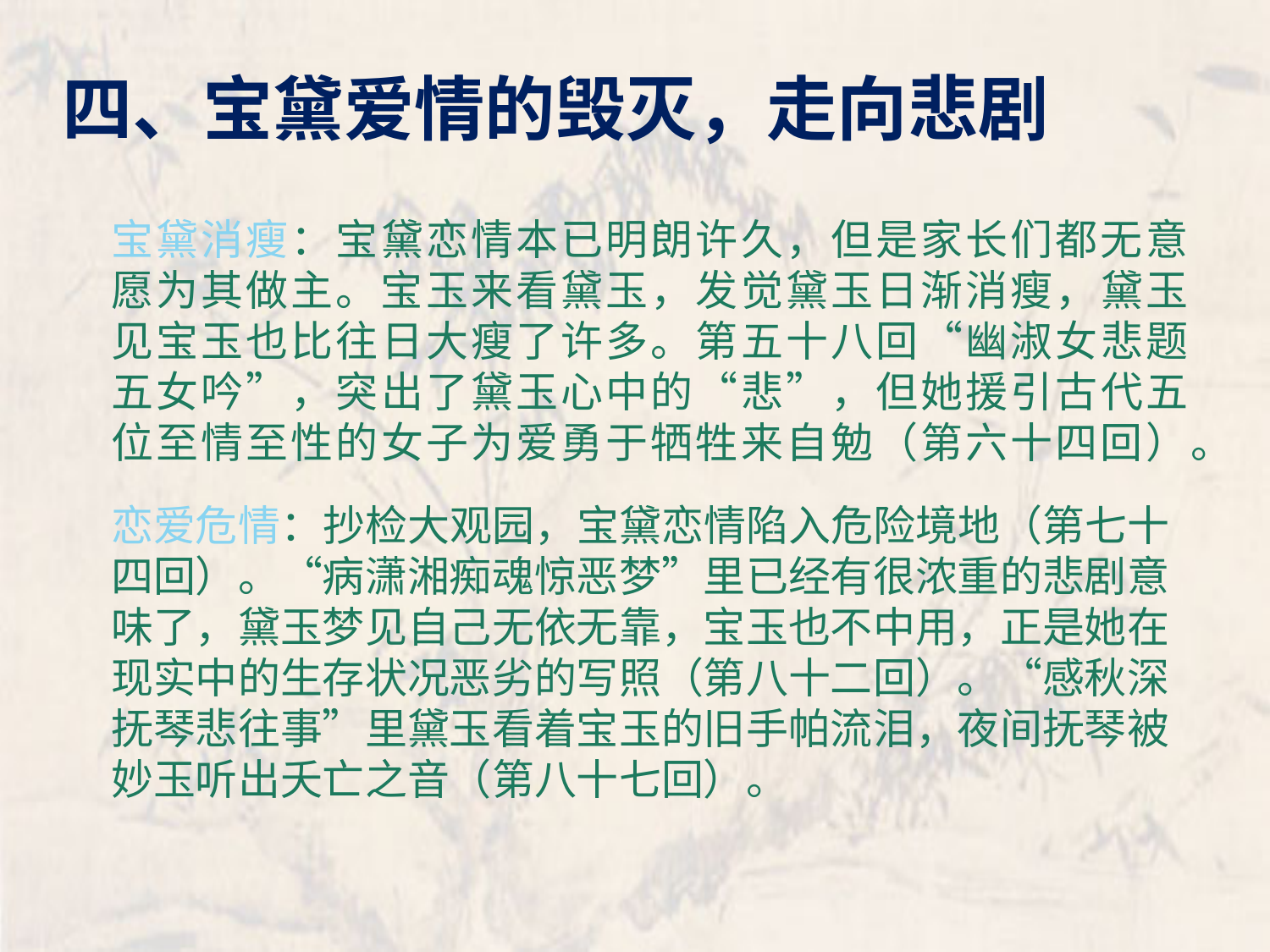

四、宝黛爱情的毁灭，走向悲剧
宝黛消瘦：宝黛恋情本已明朗许久，但是家长们都无意愿为其做主。宝玉来看黛玉，发觉黛玉日渐消瘦，黛玉见宝玉也比往日大瘦了许多。第五十八回“幽淑女悲题五女吟”，突出了黛玉心中的“悲”，但她援引古代五位至情至性的女子为爱勇于牺牲来自勉（第六十四回）。
恋爱危情：抄检大观园，宝黛恋情陷入危险境地（第七十四回）。“病潇湘痴魂惊恶梦”里已经有很浓重的悲剧意味了，黛玉梦见自己无依无靠，宝玉也不中用，正是她在现实中的生存状况恶劣的写照（第八十二回）。“感秋深抚琴悲往事”里黛玉看着宝玉的旧手帕流泪，夜间抚琴被妙玉听出夭亡之音（第八十七回）。